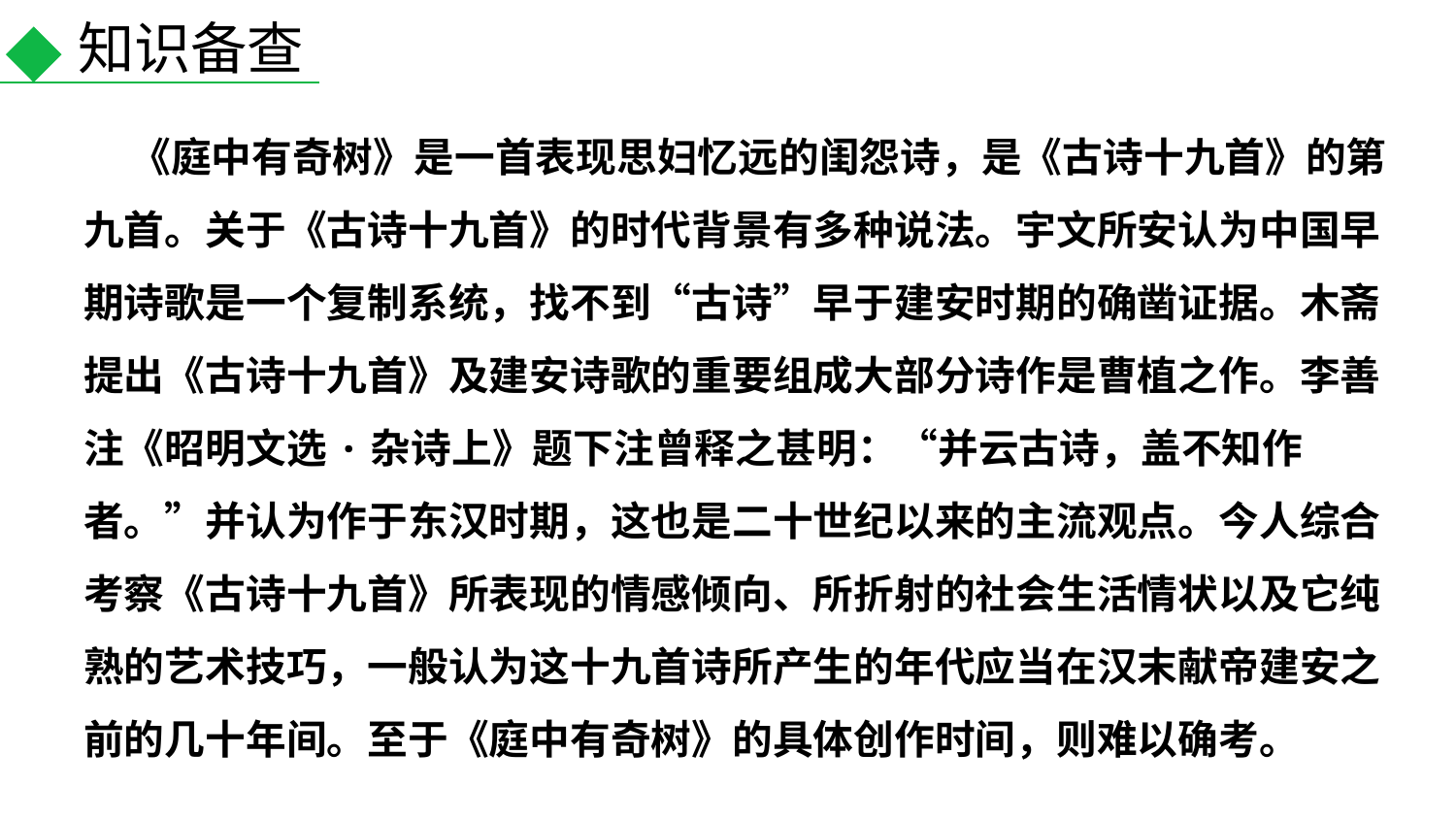

知识备查

    《庭中有奇树》是一首表现思妇忆远的闺怨诗，是《古诗十九首》的第九首。关于《古诗十九首》的时代背景有多种说法。宇文所安认为中国早期诗歌是一个复制系统，找不到“古诗”早于建安时期的确凿证据。木斋提出《古诗十九首》及建安诗歌的重要组成大部分诗作是曹植之作。李善注《昭明文选·杂诗上》题下注曾释之甚明：“并云古诗，盖不知作者。”并认为作于东汉时期，这也是二十世纪以来的主流观点。今人综合考察《古诗十九首》所表现的情感倾向、所折射的社会生活情状以及它纯熟的艺术技巧，一般认为这十九首诗所产生的年代应当在汉末献帝建安之前的几十年间。至于《庭中有奇树》的具体创作时间，则难以确考。